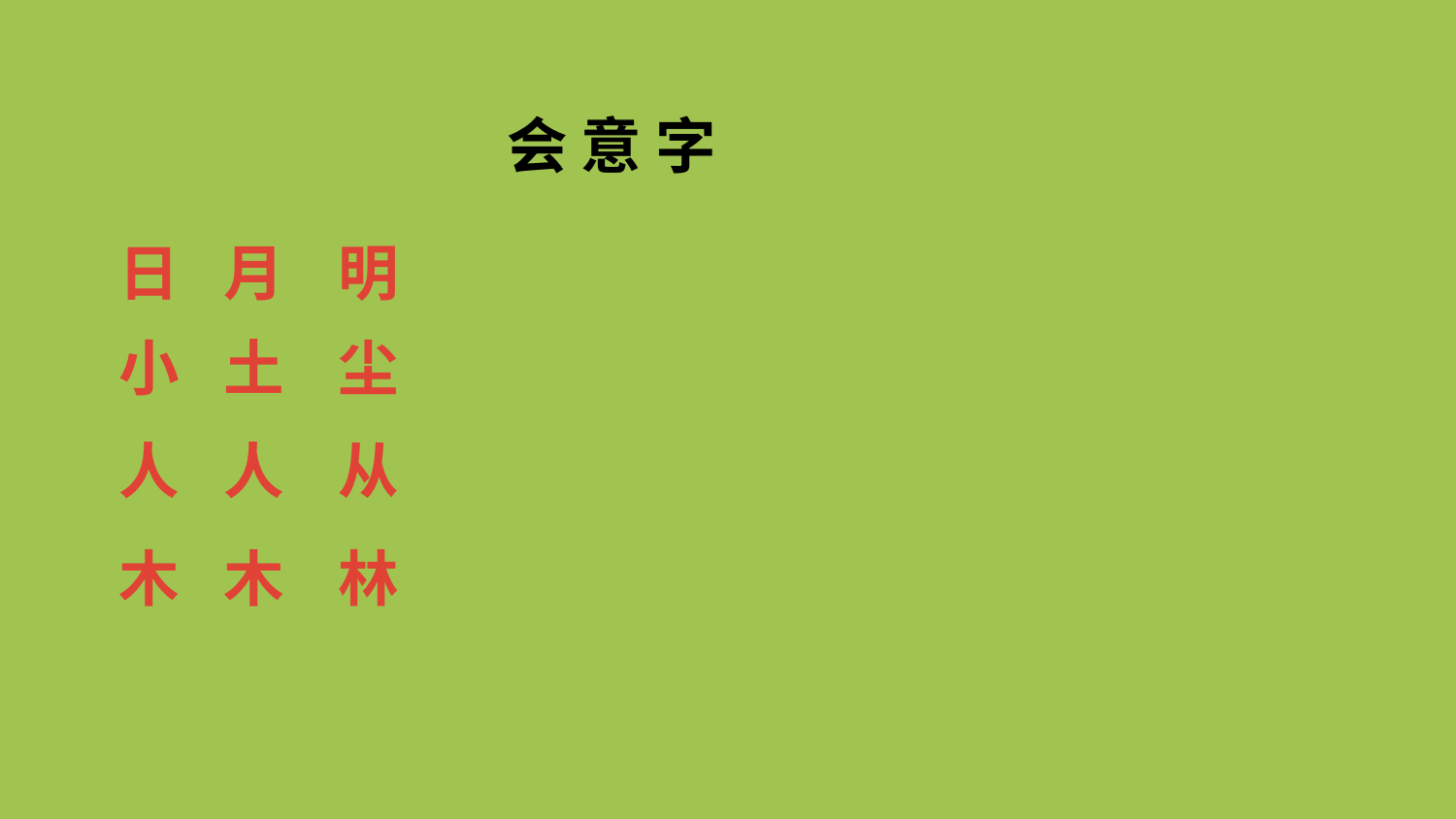

会 意 字
日月同辉则明
日
+
月
明
=

小
+
土
尘
细小的土就是灰尘
=

人
+
人
从
两人一起互相跟从
=

木
+
木
林
两木代表许多树长在一起
形成树林
=